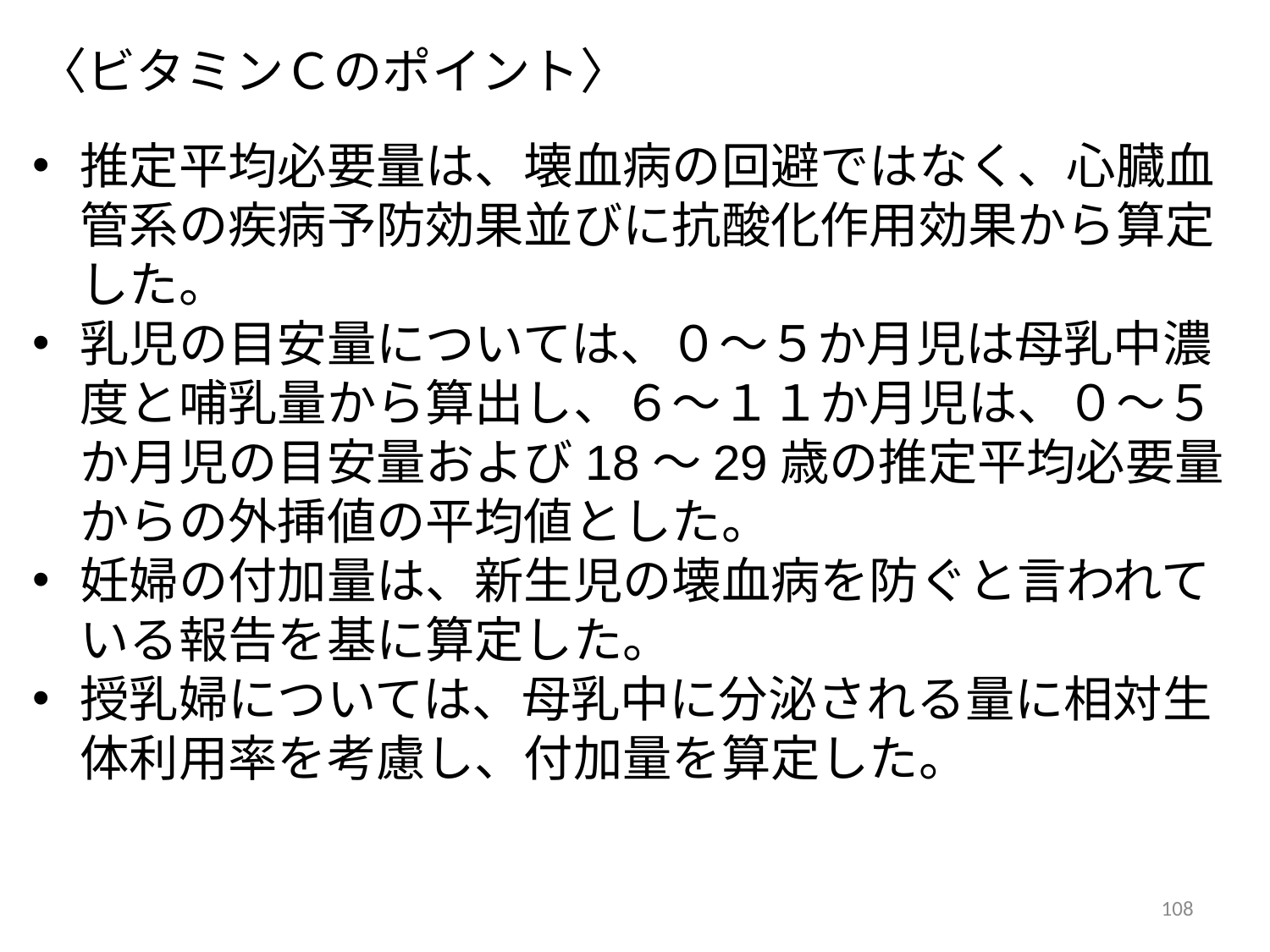

〈ビタミンＣのポイント〉

推定平均必要量は、壊血病の回避ではなく、心臓血管系の疾病予防効果並びに抗酸化作用効果から算定した。
乳児の目安量については、０～５か月児は母乳中濃度と哺乳量から算出し、６～１１か月児は、０～５か月児の目安量および18～29歳の推定平均必要量からの外挿値の平均値とした。
妊婦の付加量は、新生児の壊血病を防ぐと言われている報告を基に算定した。
授乳婦については、母乳中に分泌される量に相対生体利用率を考慮し、付加量を算定した。

108